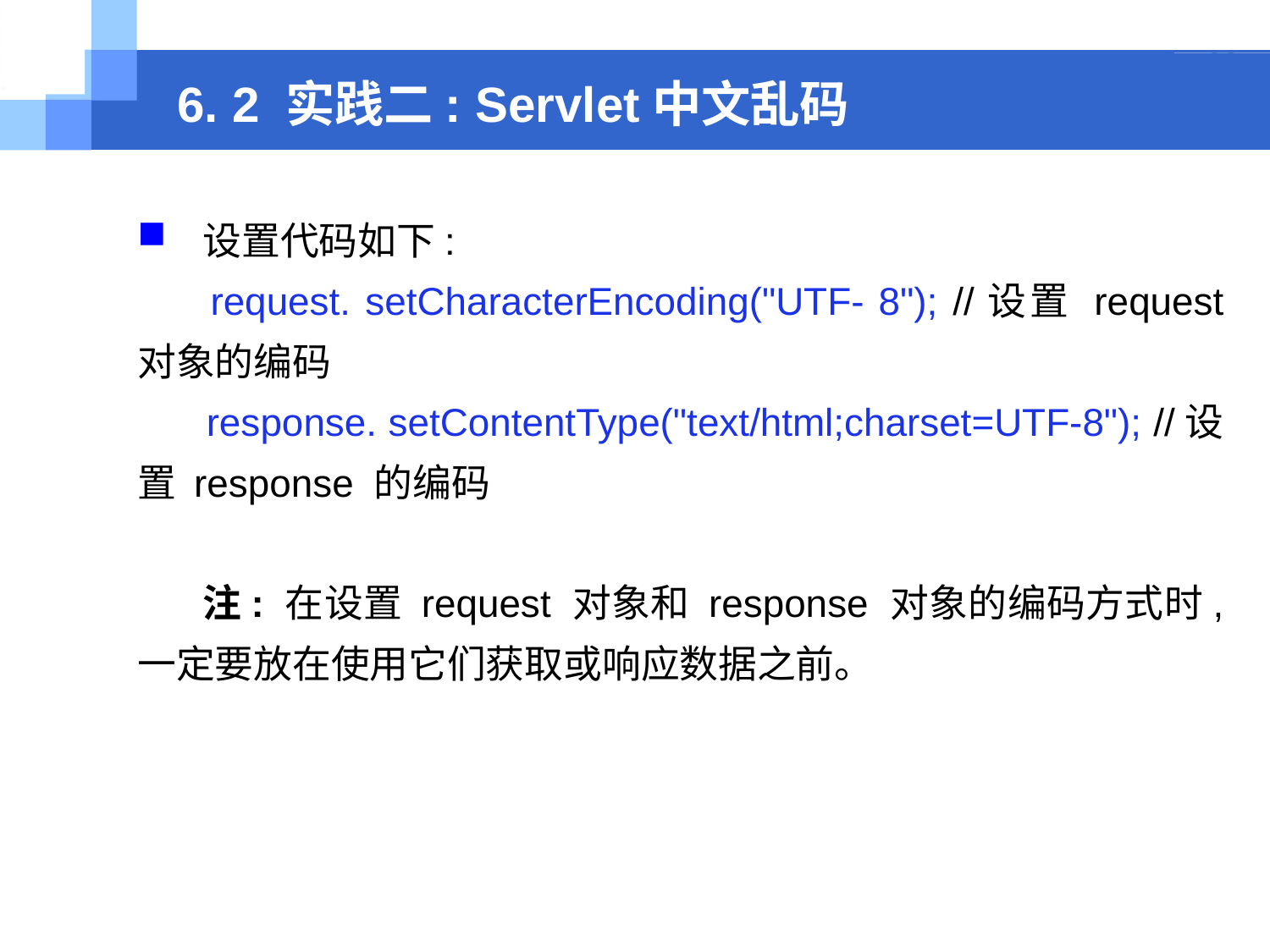

6. 2 实践二: Servlet中文乱码
 设置代码如下:
     request. setCharacterEncoding("UTF- 8"); //设置 request 对象的编码
      response. setContentType("text/html;charset=UTF-8"); //设置 response 的编码

      注: 在设置 request 对象和 response 对象的编码方式时, 一定要放在使用它们获取或响应数据之前。